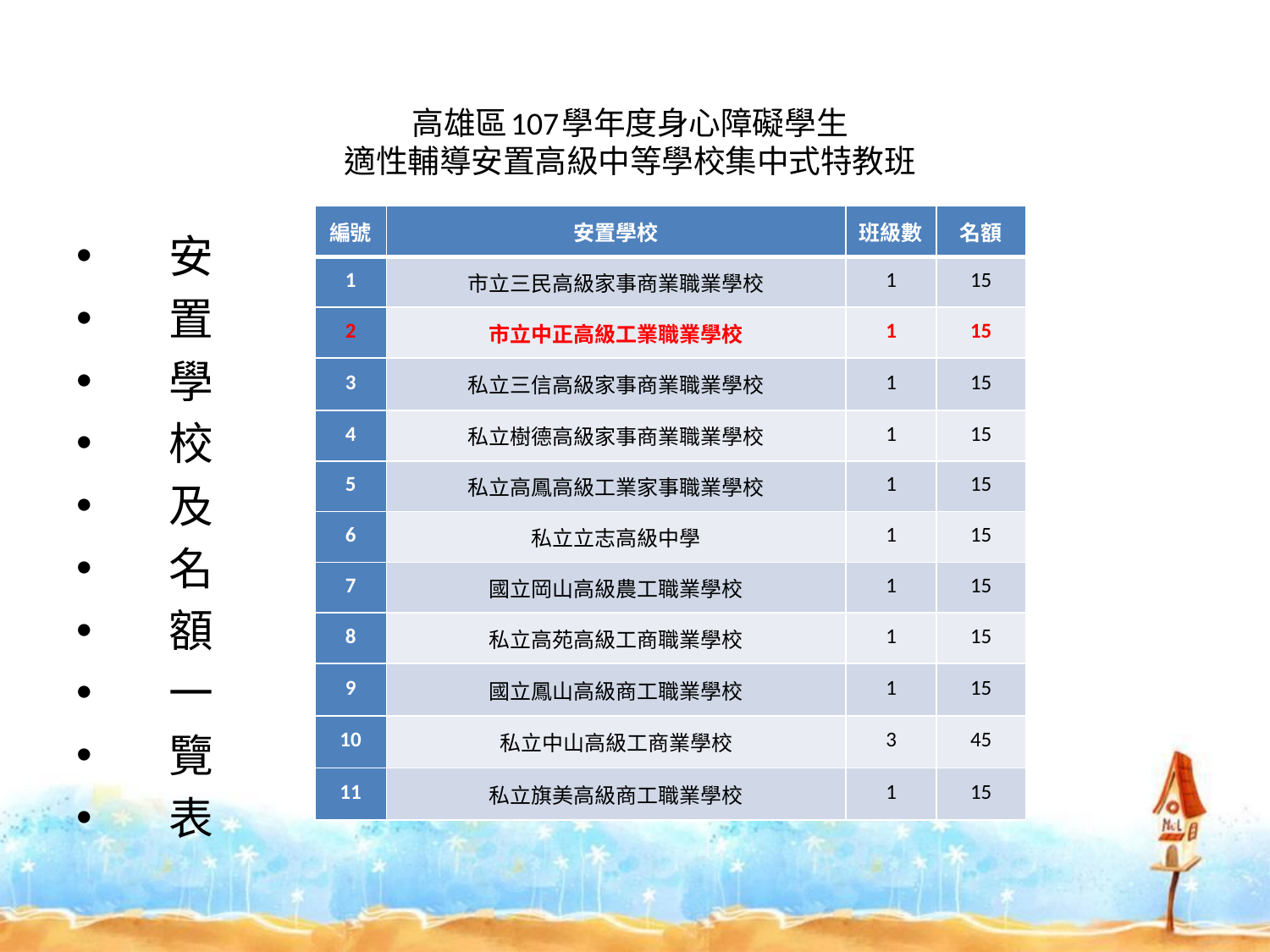

# 高雄區107學年度身心障礙學生 適性輔導安置高級中等學校集中式特教班
| 編號 | 安置學校 | 班級數 | 名額 |
| --- | --- | --- | --- |
| 1 | 市立三民高級家事商業職業學校 | 1 | 15 |
| 2 | 市立中正高級工業職業學校 | 1 | 15 |
| 3 | 私立三信高級家事商業職業學校 | 1 | 15 |
| 4 | 私立樹德高級家事商業職業學校 | 1 | 15 |
| 5 | 私立高鳳高級工業家事職業學校 | 1 | 15 |
| 6 | 私立立志高級中學 | 1 | 15 |
| 7 | 國立岡山高級農工職業學校 | 1 | 15 |
| 8 | 私立高苑高級工商職業學校 | 1 | 15 |
| 9 | 國立鳳山高級商工職業學校 | 1 | 15 |
| 10 | 私立中山高級工商業學校 | 3 | 45 |
| 11 | 私立旗美高級商工職業學校 | 1 | 15 |
    安
    置
    學
    校
    及
    名
    額
    一
    覽
    表